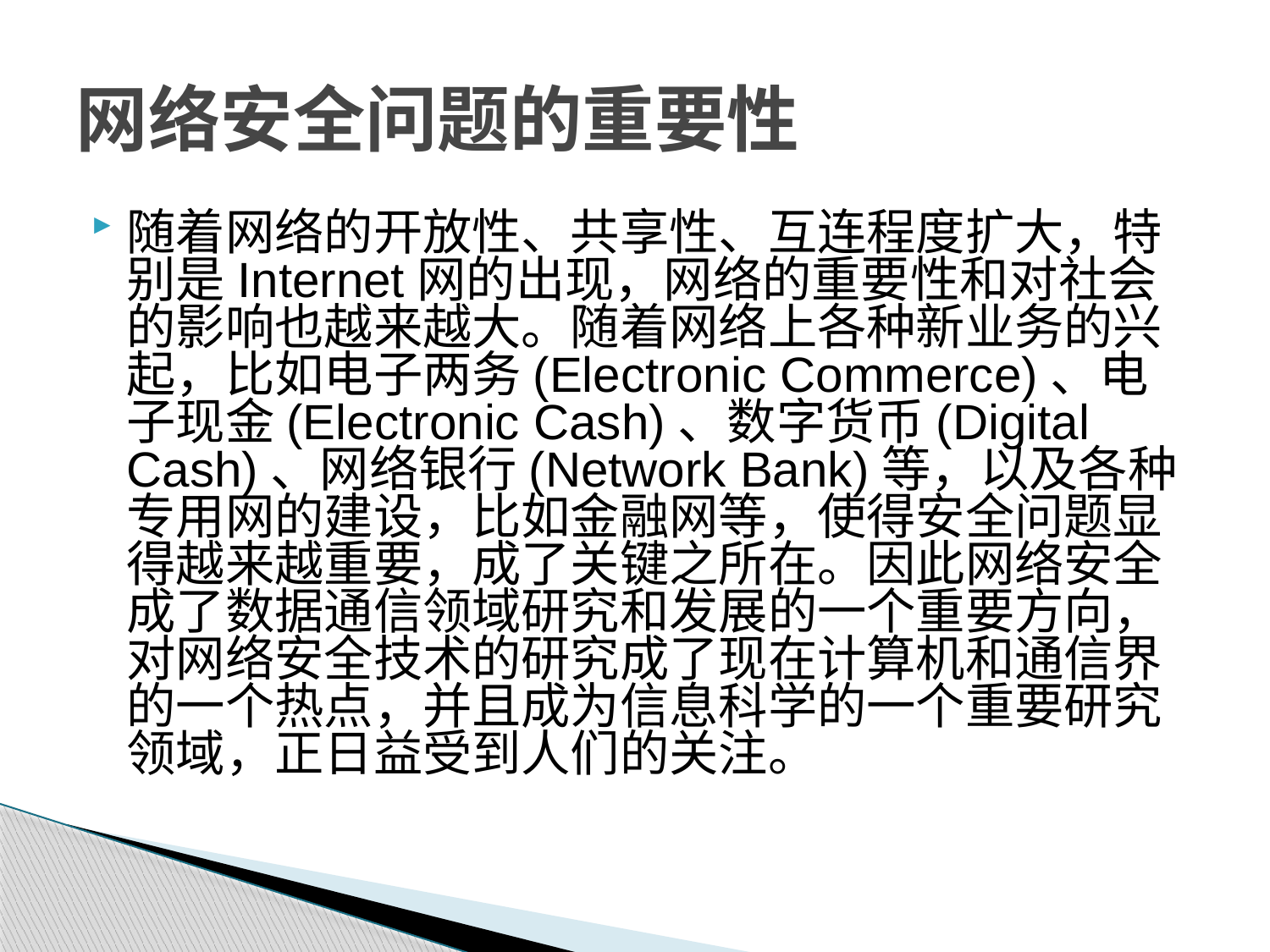

# 网络安全问题的重要性
随着网络的开放性、共享性、互连程度扩大，特别是Internet网的出现，网络的重要性和对社会的影响也越来越大。随着网络上各种新业务的兴起，比如电子两务(Electronic Commerce)、电子现金(Electronic Cash)、数字货币(Digital Cash)、网络银行(Network Bank)等，以及各种专用网的建设，比如金融网等，使得安全问题显得越来越重要，成了关键之所在。因此网络安全成了数据通信领域研究和发展的一个重要方向，对网络安全技术的研究成了现在计算机和通信界的一个热点，并且成为信息科学的一个重要研究领域，正日益受到人们的关注。